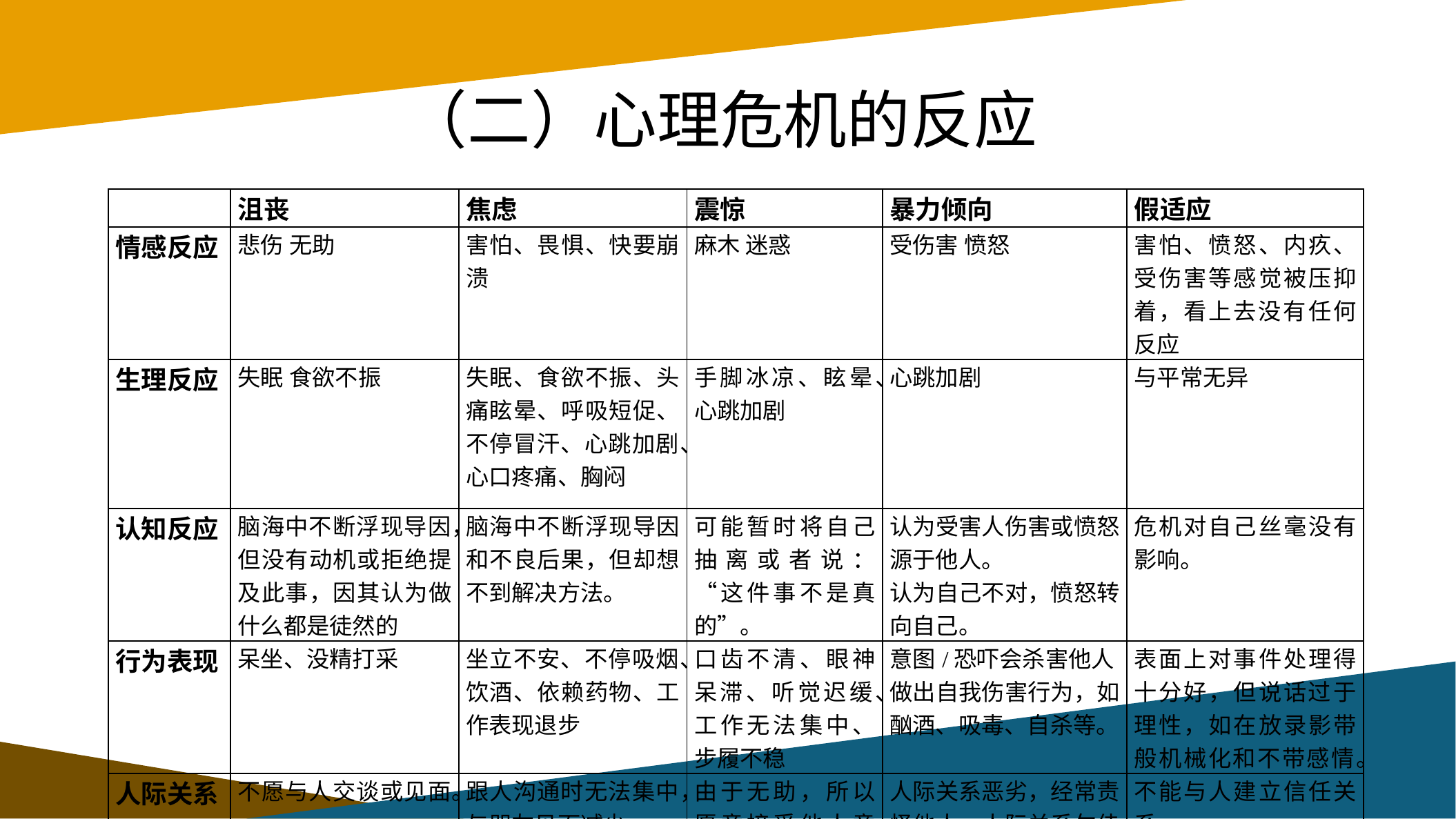

# （二）心理危机的反应
|  | 沮丧 | 焦虑 | 震惊 | 暴力倾向 | 假适应 |
| --- | --- | --- | --- | --- | --- |
| 情感反应 | 悲伤 无助 | 害怕、畏惧、快要崩溃 | 麻木 迷惑 | 受伤害 愤怒 | 害怕、愤怒、内疚、受伤害等感觉被压抑着，看上去没有任何反应 |
| 生理反应 | 失眠 食欲不振 | 失眠、食欲不振、头痛眩晕、呼吸短促、不停冒汗、心跳加剧、心口疼痛、胸闷 | 手脚冰凉、眩晕、心跳加剧 | 心跳加剧 | 与平常无异 |
| 认知反应 | 脑海中不断浮现导因，但没有动机或拒绝提及此事，因其认为做什么都是徒然的 | 脑海中不断浮现导因和不良后果，但却想不到解决方法。 | 可能暂时将自己抽离或者说：“这件事不是真的”。 | 认为受害人伤害或愤怒源于他人。 认为自己不对，愤怒转向自己。 | 危机对自己丝毫没有影响。 |
| 行为表现 | 呆坐、没精打采 | 坐立不安、不停吸烟、饮酒、依赖药物、工作表现退步 | 口齿不清、眼神呆滞、听觉迟缓、工作无法集中、步履不稳 | 意图/恐吓会杀害他人 做出自我伤害行为，如酗酒、吸毒、自杀等。 | 表面上对事件处理得十分好，但说话过于理性，如在放录影带般机械化和不带感情。 |
| 人际关系 | 不愿与人交谈或见面。 | 跟人沟通时无法集中，与朋友见面减少。 | 由于无助，所以愿意接受他人意见。 | 人际关系恶劣，经常责怪他人。人际关系欠佳，孤立自己。 | 不能与人建立信任关系。 |